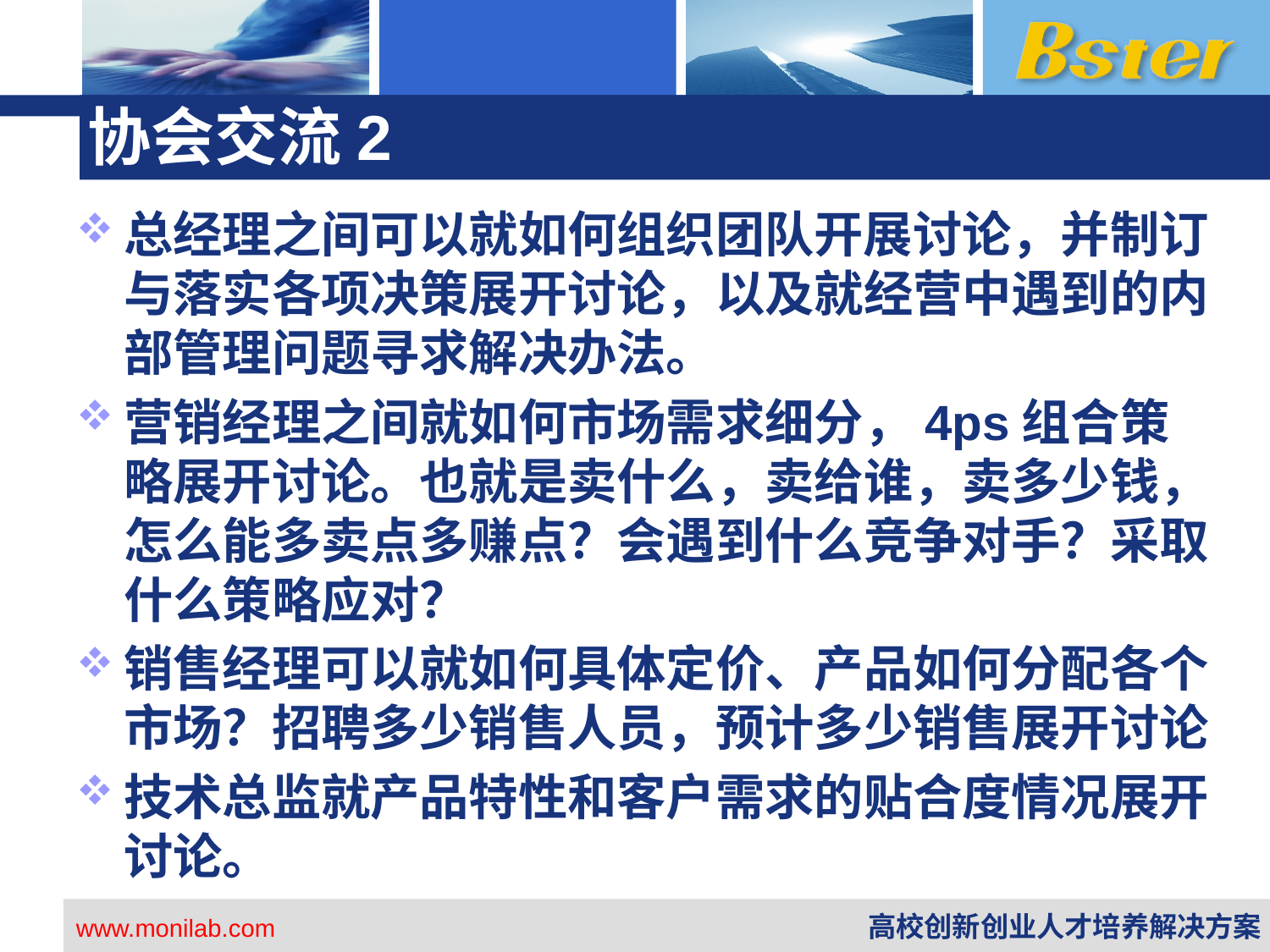

# 协会交流2
总经理之间可以就如何组织团队开展讨论，并制订与落实各项决策展开讨论，以及就经营中遇到的内部管理问题寻求解决办法。
营销经理之间就如何市场需求细分，4ps组合策略展开讨论。也就是卖什么，卖给谁，卖多少钱，怎么能多卖点多赚点？会遇到什么竞争对手？采取什么策略应对？
销售经理可以就如何具体定价、产品如何分配各个市场？招聘多少销售人员，预计多少销售展开讨论
技术总监就产品特性和客户需求的贴合度情况展开讨论。